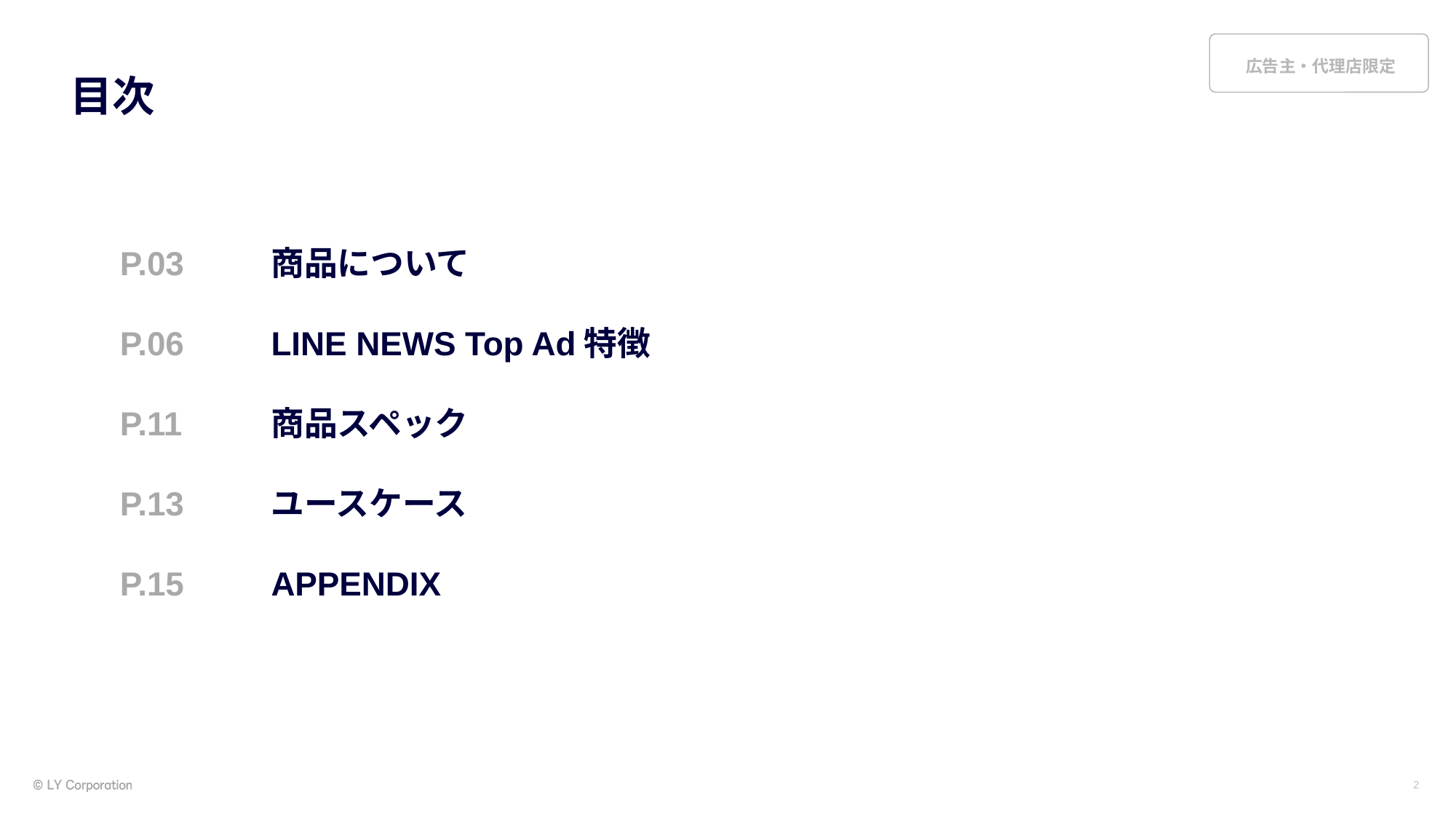

# 目次
P.03
P.06
P.11
P.13
P.15
商品について
LINE NEWS Top Ad特徴
商品スペック
ユースケース
APPENDIX